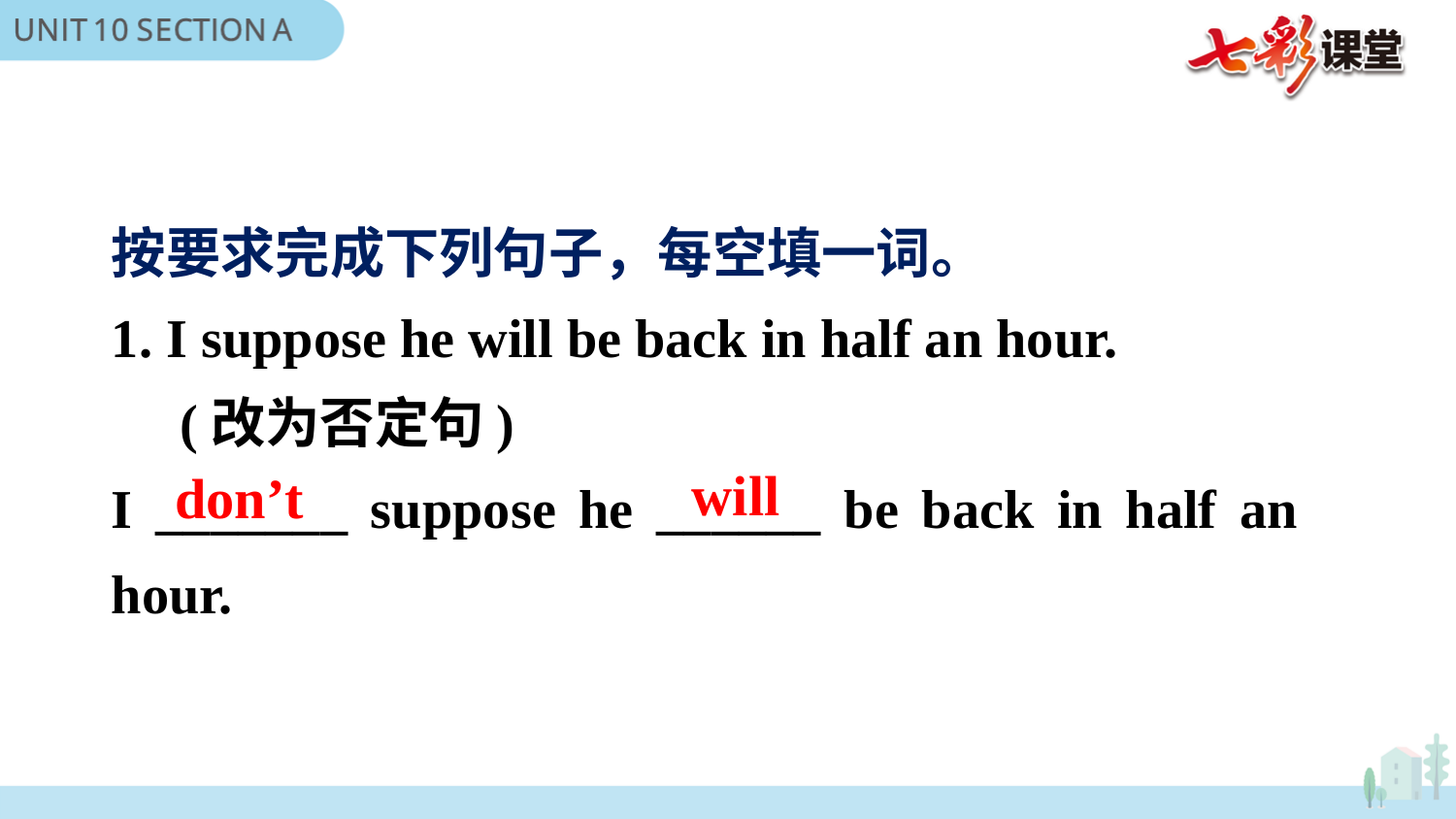

按要求完成下列句子，每空填一词。
1. I suppose he will be back in half an hour.
     (改为否定句)
I _______ suppose he ______ be back in half an hour.
will
don’t